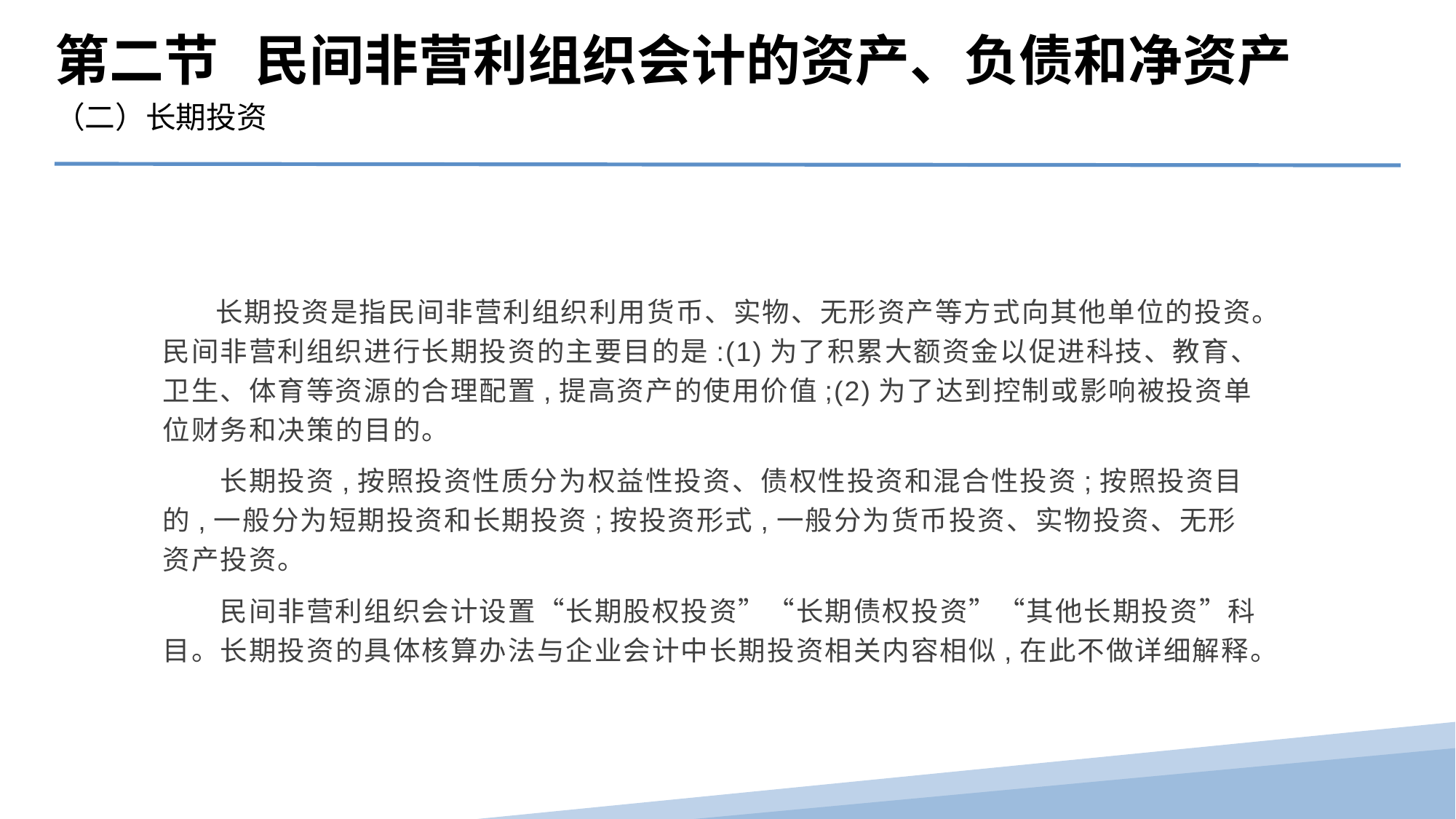

第二节   民间非营利组织会计的资产、负债和净资产
（二）长期投资
      长期投资是指民间非营利组织利用货币、实物、无形资产等方式向其他单位的投资。民间非营利组织进行长期投资的主要目的是:(1)为了积累大额资金以促进科技、教育、卫生、体育等资源的合理配置,提高资产的使用价值;(2)为了达到控制或影响被投资单位财务和决策的目的。
　　长期投资,按照投资性质分为权益性投资、债权性投资和混合性投资;按照投资目的,一般分为短期投资和长期投资;按投资形式,一般分为货币投资、实物投资、无形资产投资。
　　民间非营利组织会计设置“长期股权投资”“长期债权投资”“其他长期投资”科目。长期投资的具体核算办法与企业会计中长期投资相关内容相似,在此不做详细解释。